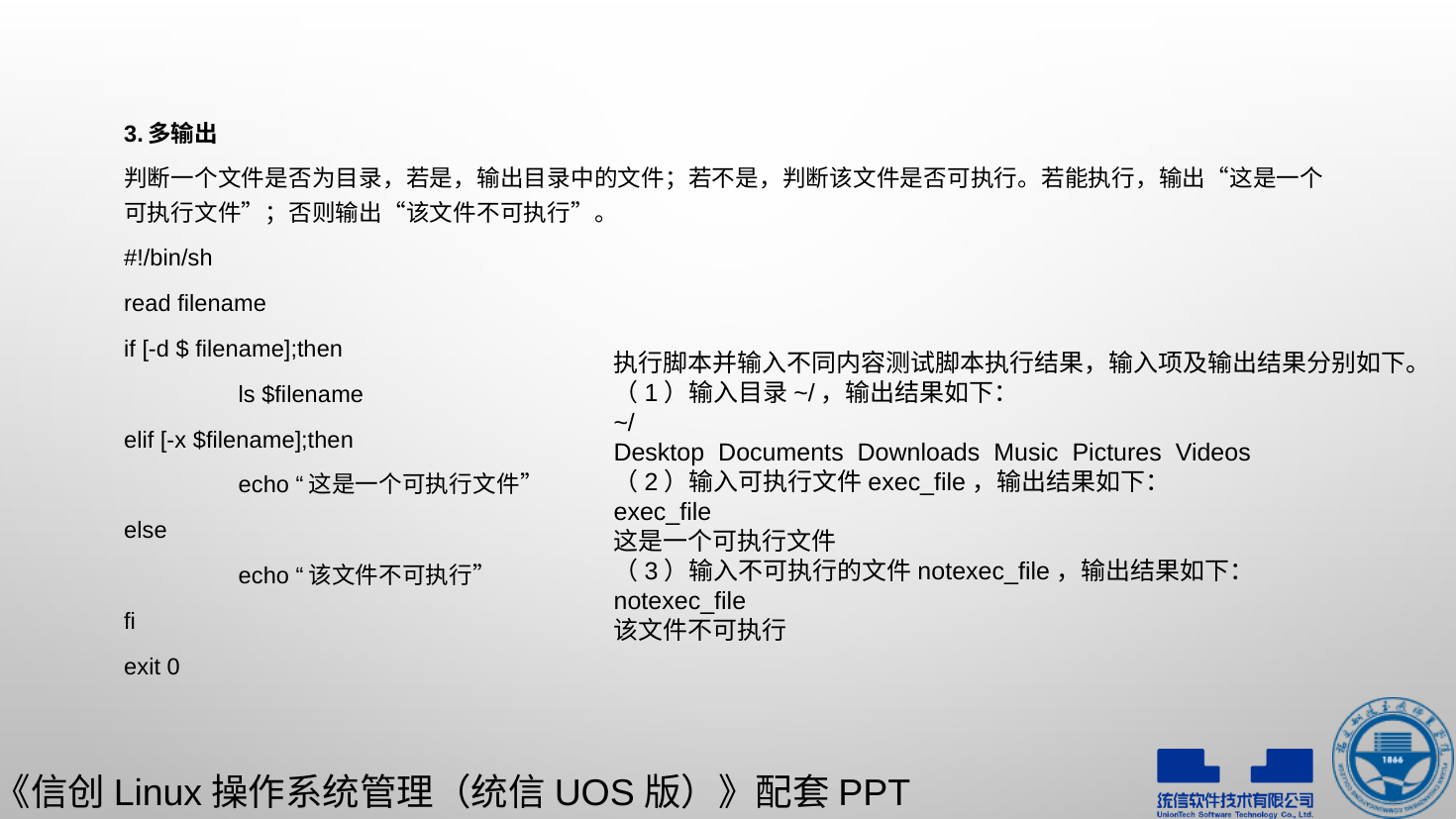

3.多输出
判断一个文件是否为目录，若是，输出目录中的文件；若不是，判断该文件是否可执行。若能执行，输出“这是一个可执行文件”；否则输出“该文件不可执行”。
#!/bin/sh
read filename
if [-d $ filename];then
	ls $filename
elif [-x $filename];then
	echo “这是一个可执行文件”
else
	echo “该文件不可执行”
fi
exit 0

执行脚本并输入不同内容测试脚本执行结果，输入项及输出结果分别如下。
（1）输入目录~/，输出结果如下：
~/
Desktop  Documents  Downloads  Music  Pictures  Videos
（2）输入可执行文件exec_file，输出结果如下：
exec_file
这是一个可执行文件
（3）输入不可执行的文件notexec_file，输出结果如下：
notexec_file
该文件不可执行